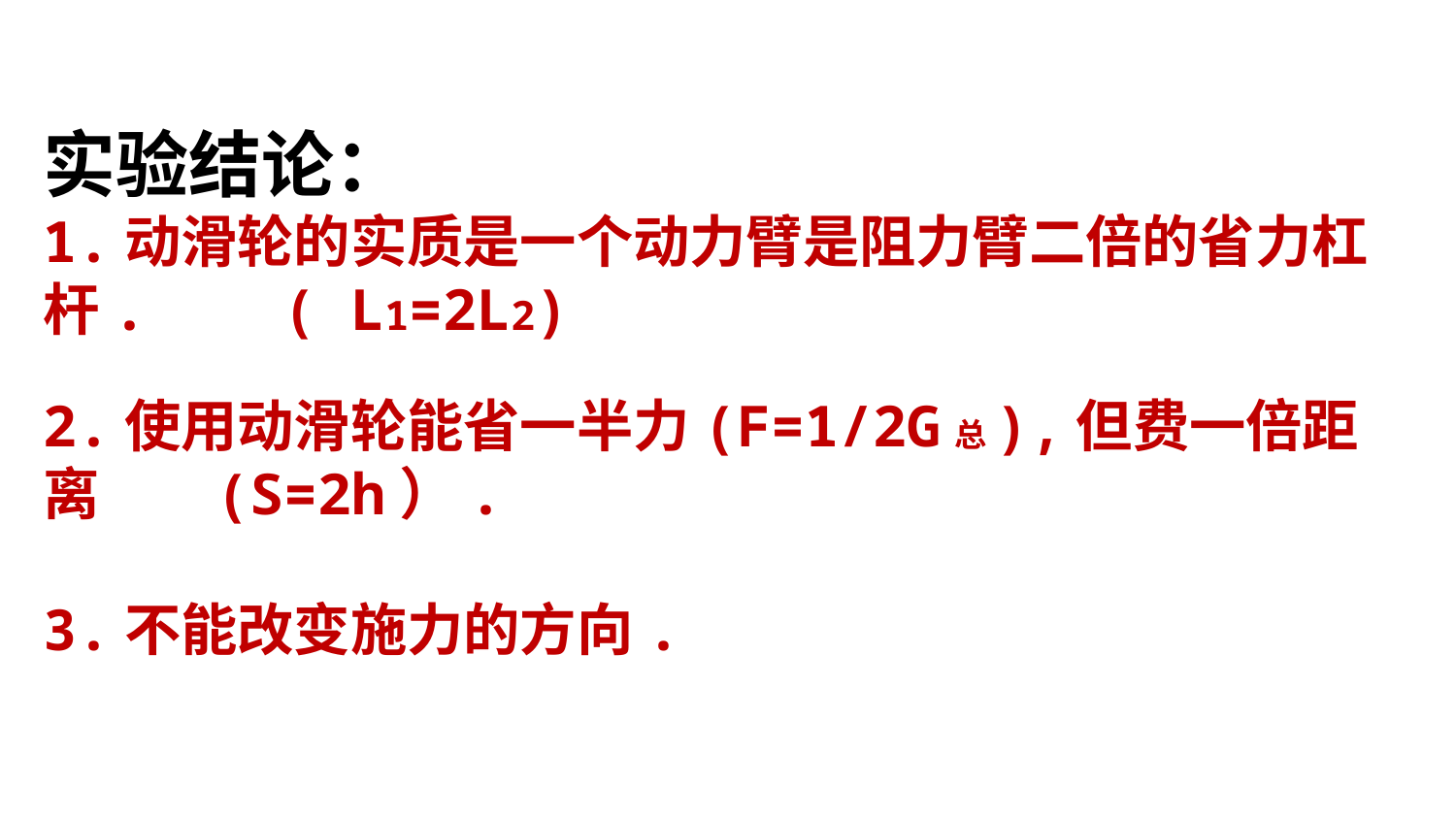

实验结论：
1.动滑轮的实质是一个动力臂是阻力臂二倍的省力杠杆.    ( L1=2L2)

2.使用动滑轮能省一半力(F=1/2G总),但费一倍距离        (S=2h）.

3.不能改变施力的方向.